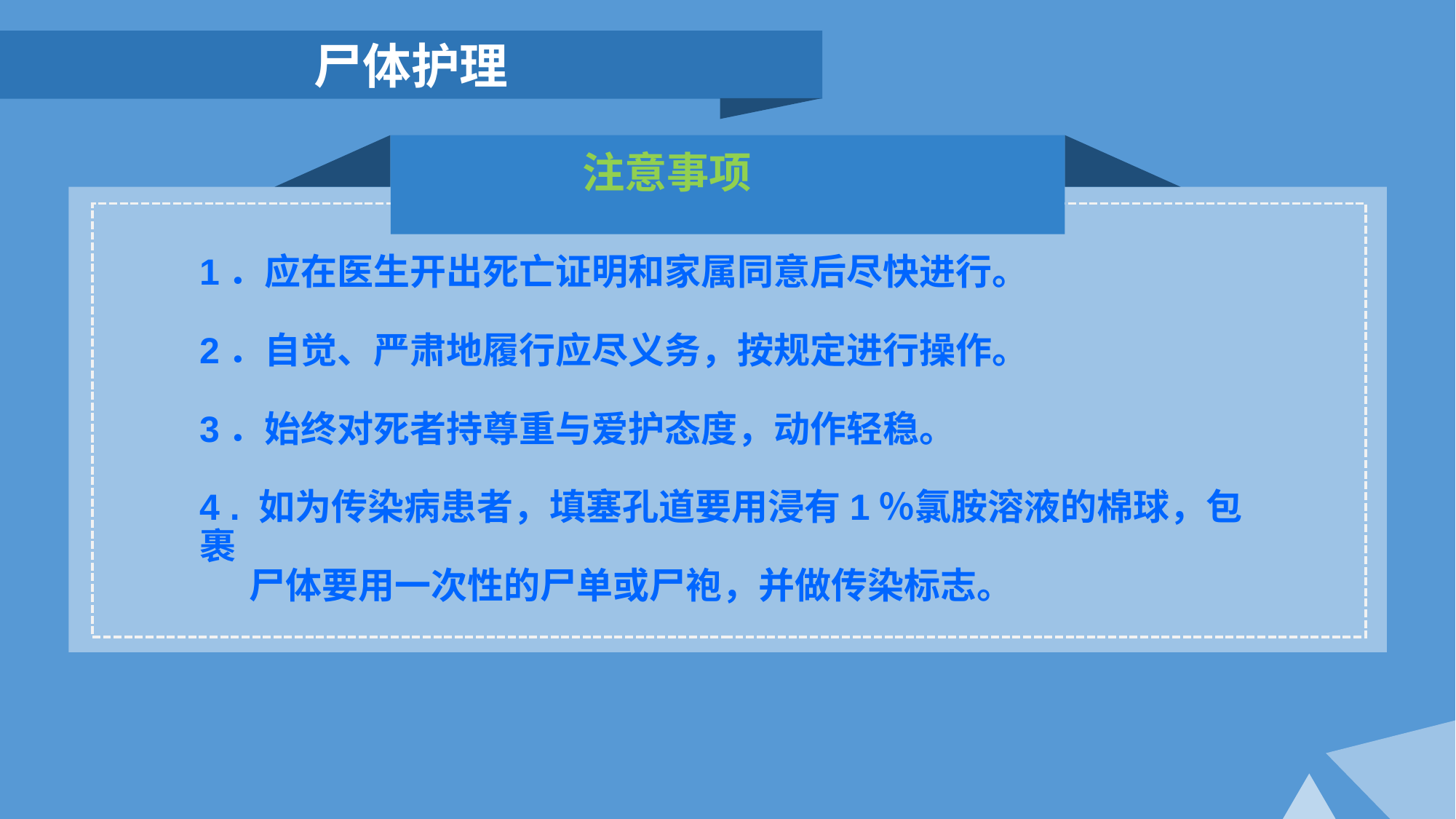

尸体护理

               注意事项

1．应在医生开出死亡证明和家属同意后尽快进行。

2．自觉、严肃地履行应尽义务，按规定进行操作。

3．始终对死者持尊重与爱护态度，动作轻稳。

4 . 如为传染病患者，填塞孔道要用浸有1％氯胺溶液的棉球，包裹
     尸体要用一次性的尸单或尸袍，并做传染标志。